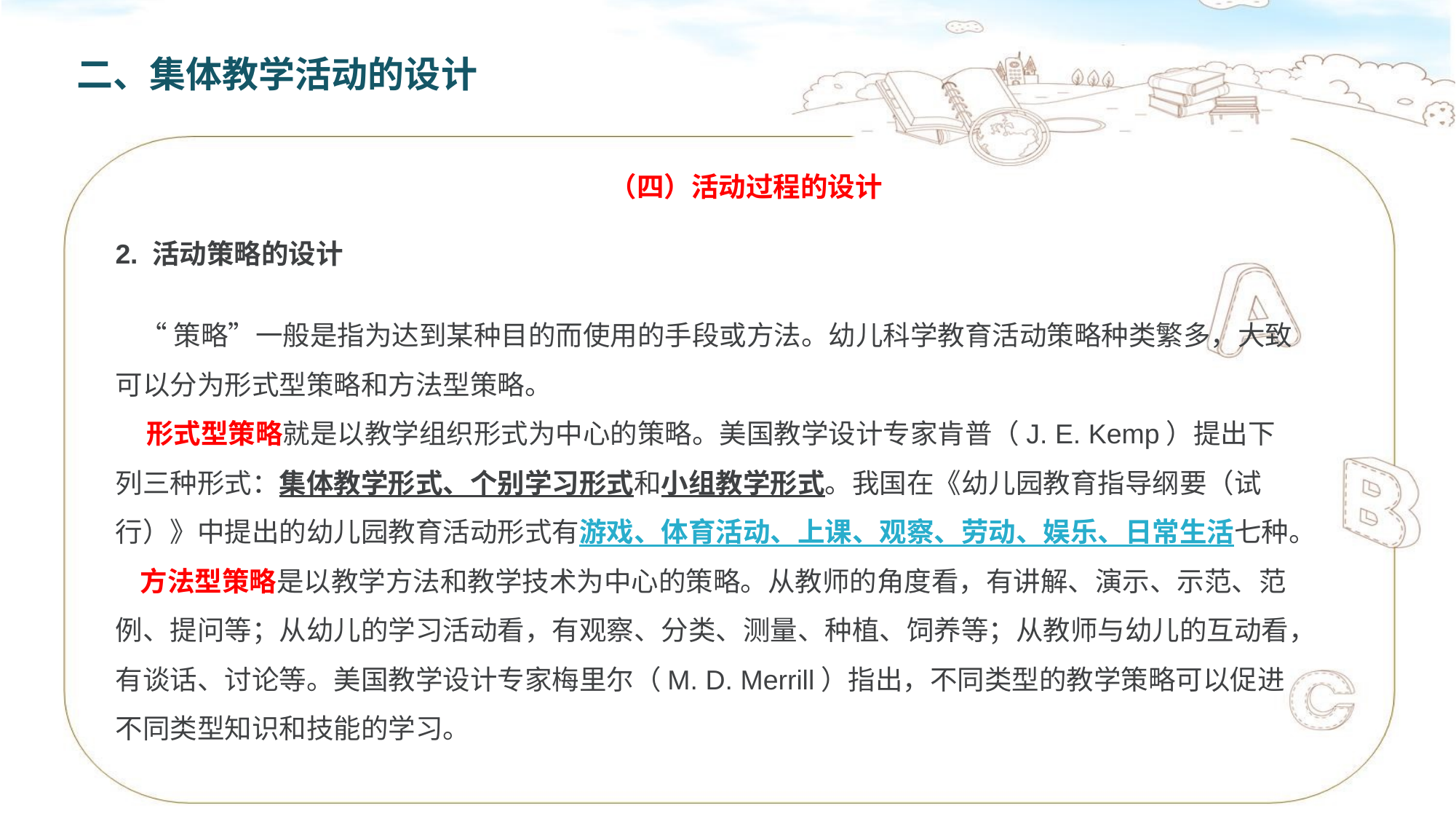

二、集体教学活动的设计
（四）活动过程的设计
2. 活动策略的设计
    “策略”一般是指为达到某种目的而使用的手段或方法。幼儿科学教育活动策略种类繁多，大致可以分为形式型策略和方法型策略。
    形式型策略就是以教学组织形式为中心的策略。美国教学设计专家肯普（J. E. Kemp）提出下列三种形式：集体教学形式、个别学习形式和小组教学形式。我国在《幼儿园教育指导纲要（试行）》中提出的幼儿园教育活动形式有游戏、体育活动、上课、观察、劳动、娱乐、日常生活七种。
   方法型策略是以教学方法和教学技术为中心的策略。从教师的角度看，有讲解、演示、示范、范例、提问等；从幼儿的学习活动看，有观察、分类、测量、种植、饲养等；从教师与幼儿的互动看，有谈话、讨论等。美国教学设计专家梅里尔（M. D. Merrill）指出，不同类型的教学策略可以促进不同类型知识和技能的学习。